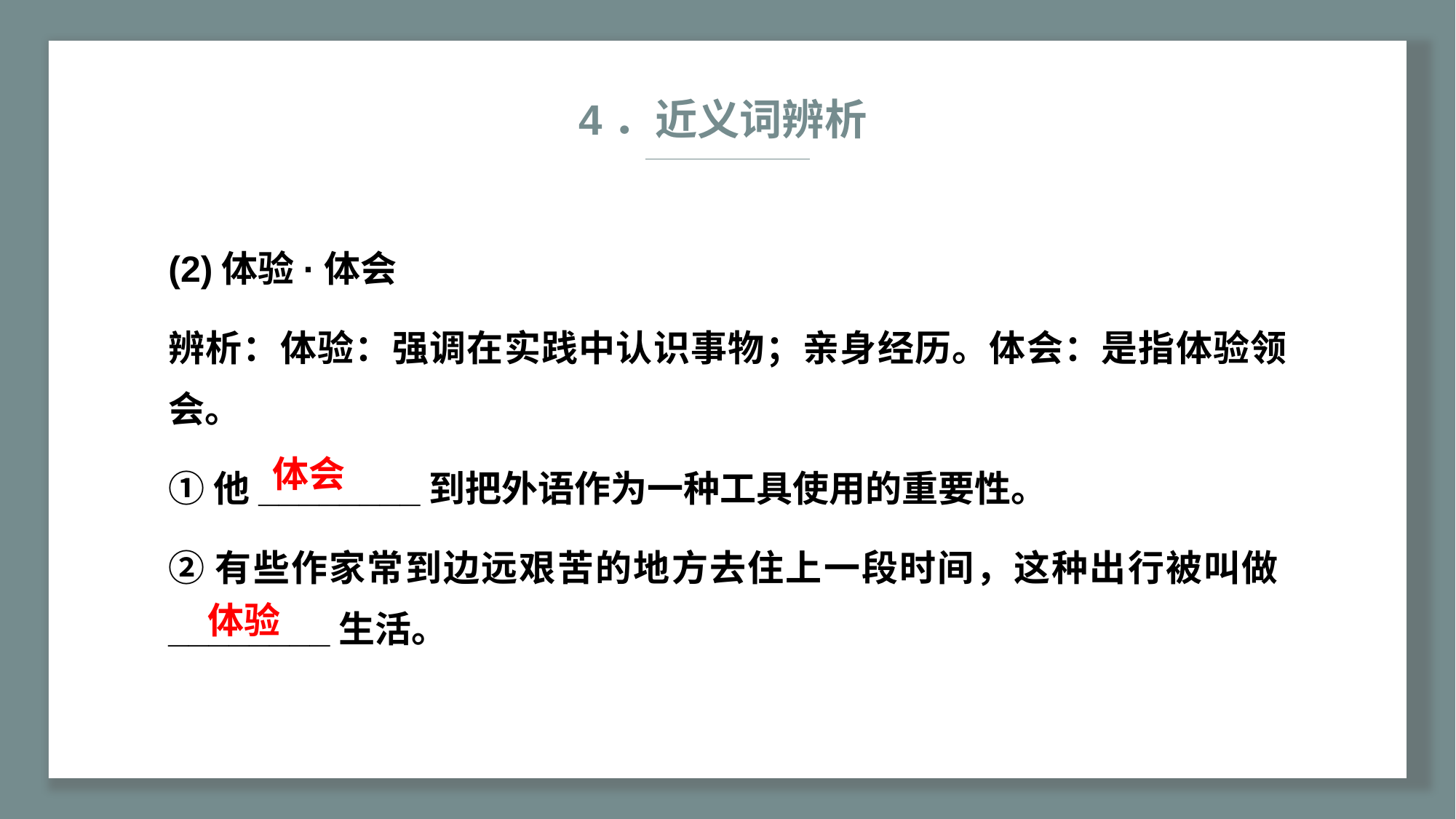

4．近义词辨析
(2)体验·体会
辨析：体验：强调在实践中认识事物；亲身经历。体会：是指体验领会。
①他________到把外语作为一种工具使用的重要性。
②有些作家常到边远艰苦的地方去住上一段时间，这种出行被叫做________生活。
体会
体验